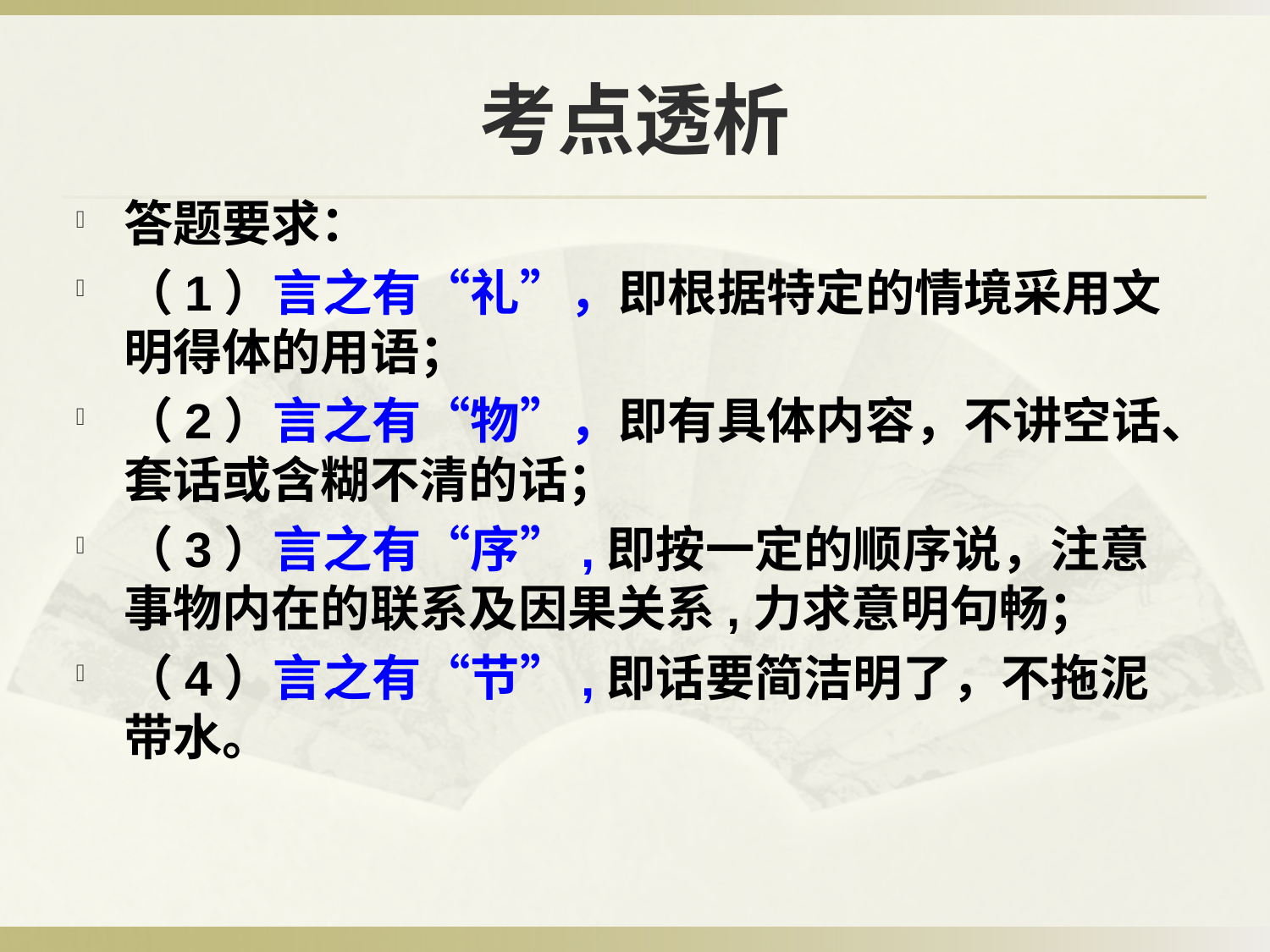

# 考点透析
答题要求：
（1）言之有“礼”，即根据特定的情境采用文明得体的用语；
（2）言之有“物”，即有具体内容，不讲空话、套话或含糊不清的话；
（3）言之有“序”,即按一定的顺序说，注意事物内在的联系及因果关系,力求意明句畅；
（4）言之有“节”,即话要简洁明了，不拖泥带水。